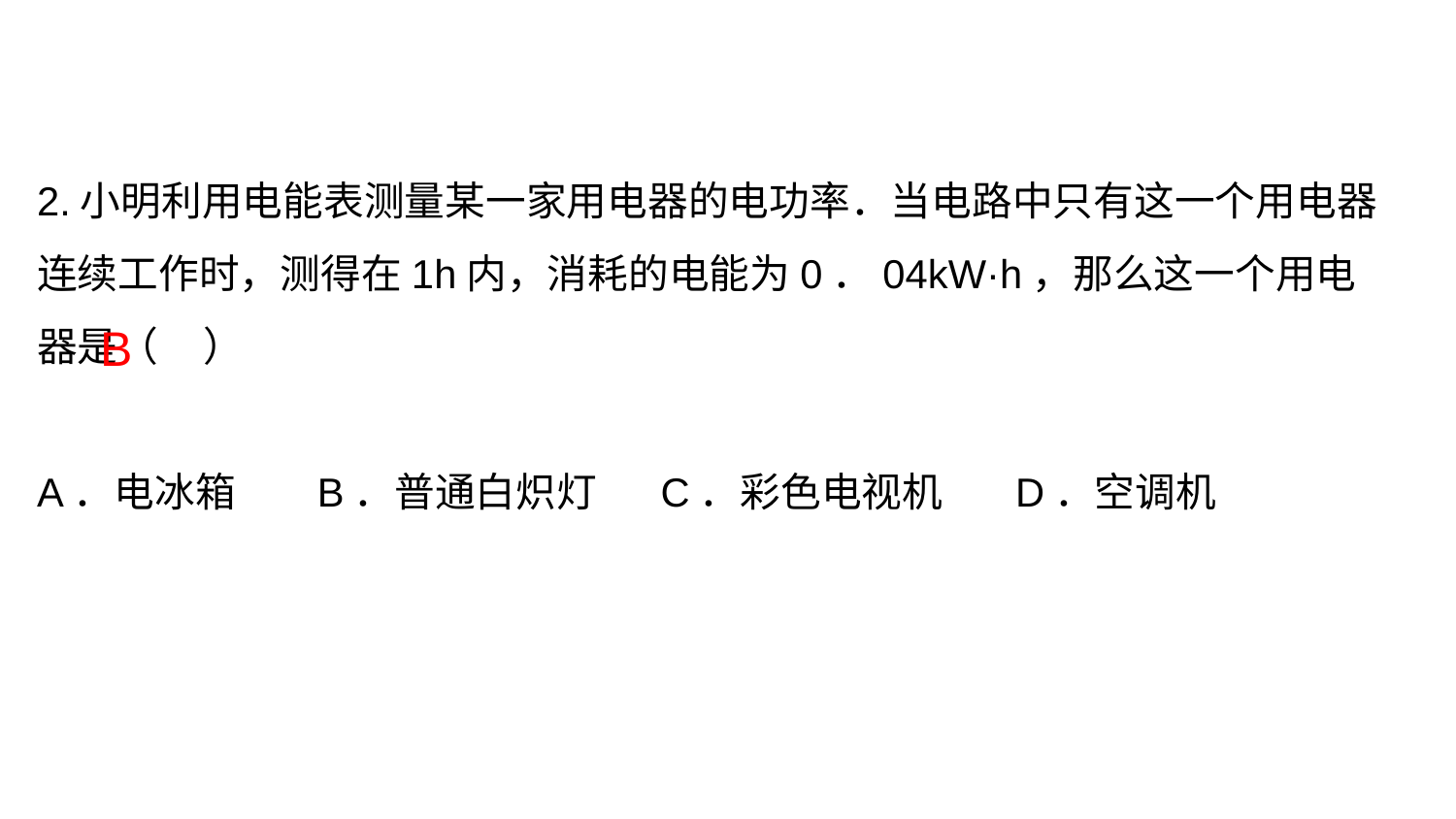

2.小明利用电能表测量某一家用电器的电功率．当电路中只有这一个用电器连续工作时，测得在1h内，消耗的电能为0．04kW·h，那么这一个用电器是（     ）

A．电冰箱        B．普通白炽灯      C．彩色电视机       D．空调机
B